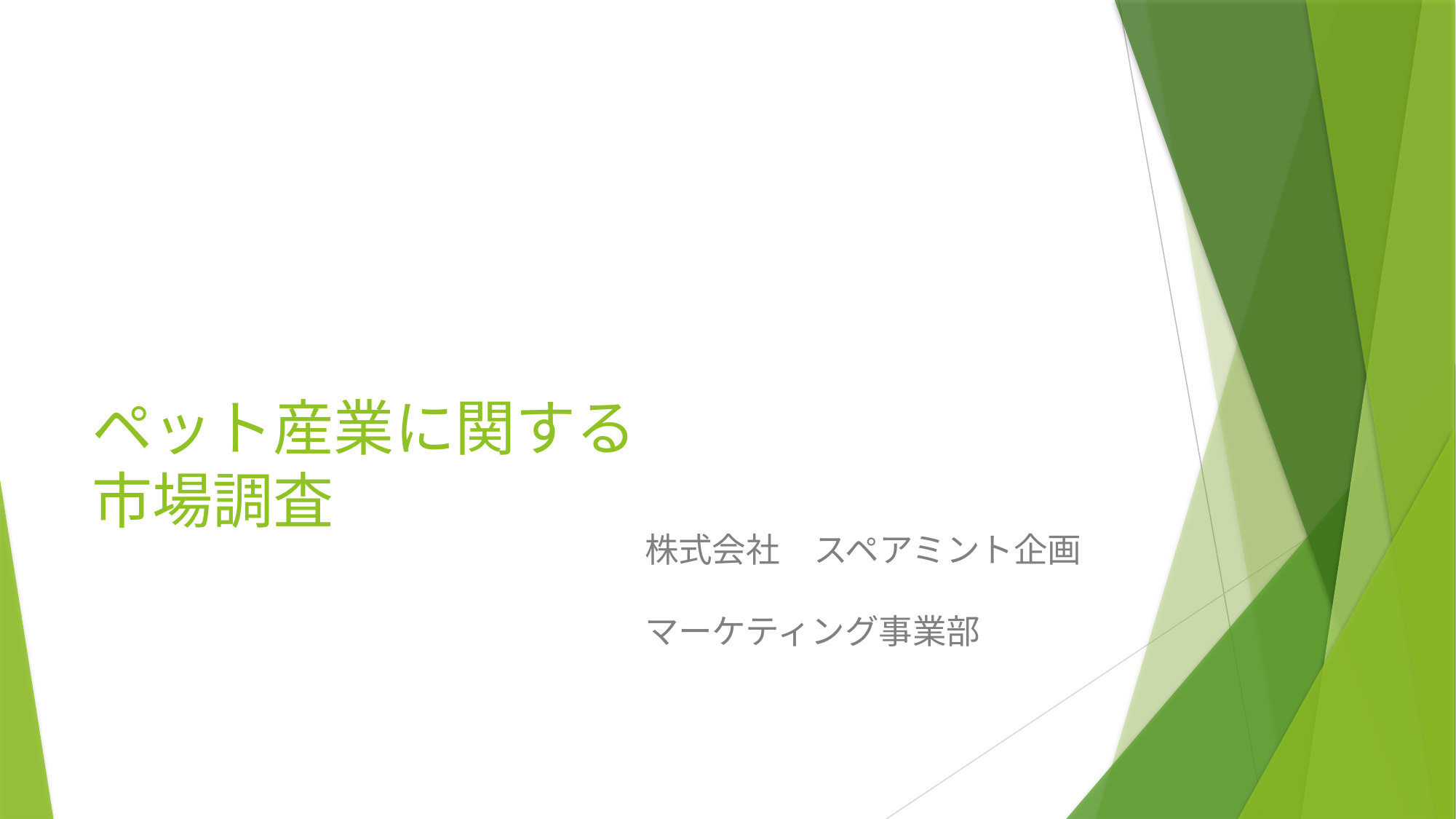

# ペット産業に関する 市場調査
株式会社　スペアミント企画
マーケティング事業部